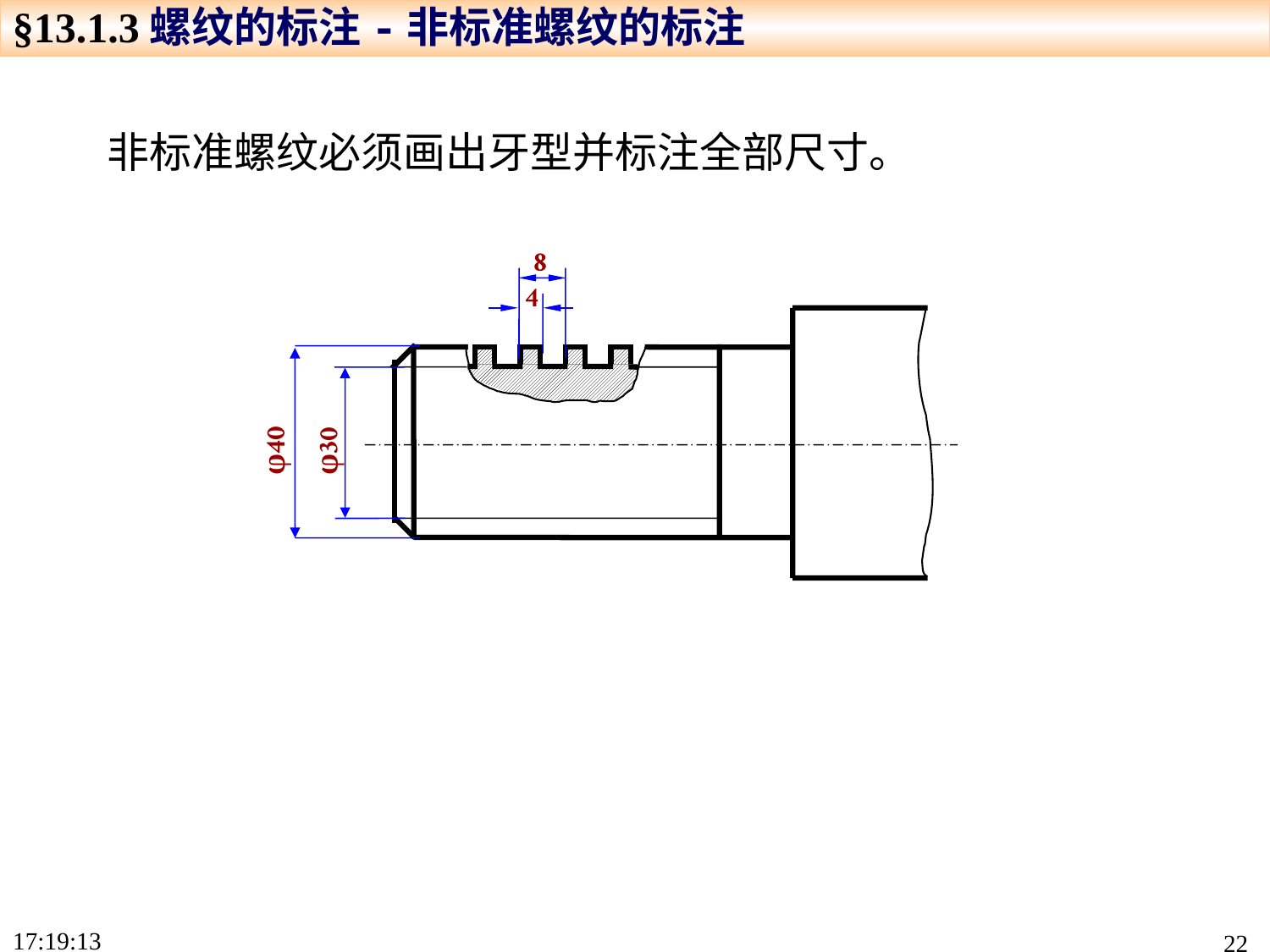

§13.1.3螺纹的标注-非标准螺纹的标注
 非标准螺纹必须画出牙型并标注全部尺寸。
8

4

φ40
φ30

17:19:13
22